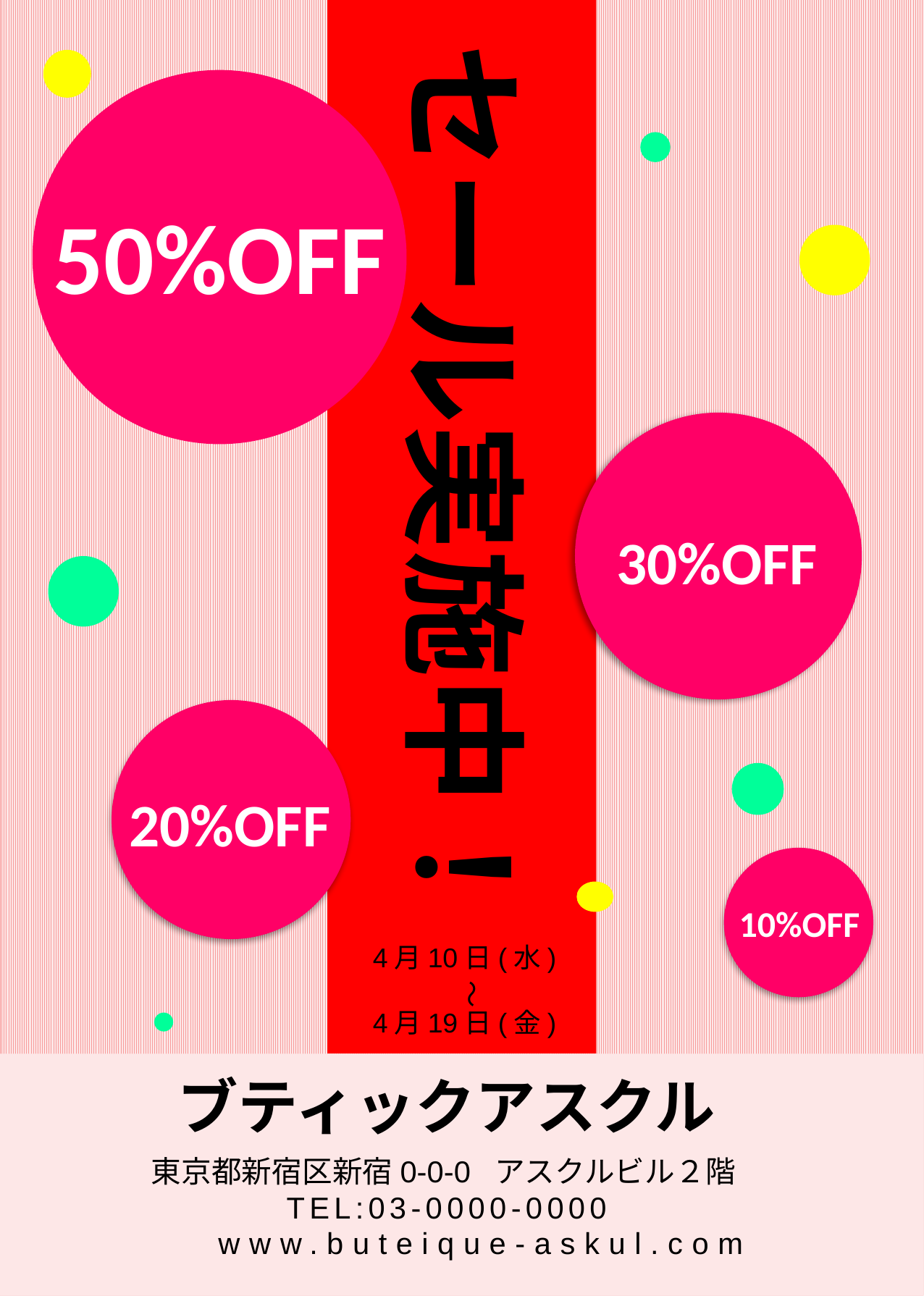

セール実施中！

50%OFF

30%OFF

20%OFF

10%OFF

4月10日(水)

4月19日(金)
～

ブティックアスクル
東京都新宿区新宿0-0-0  アスクルビル２階
TEL:03-0000-0000
www.buteique-askul.com